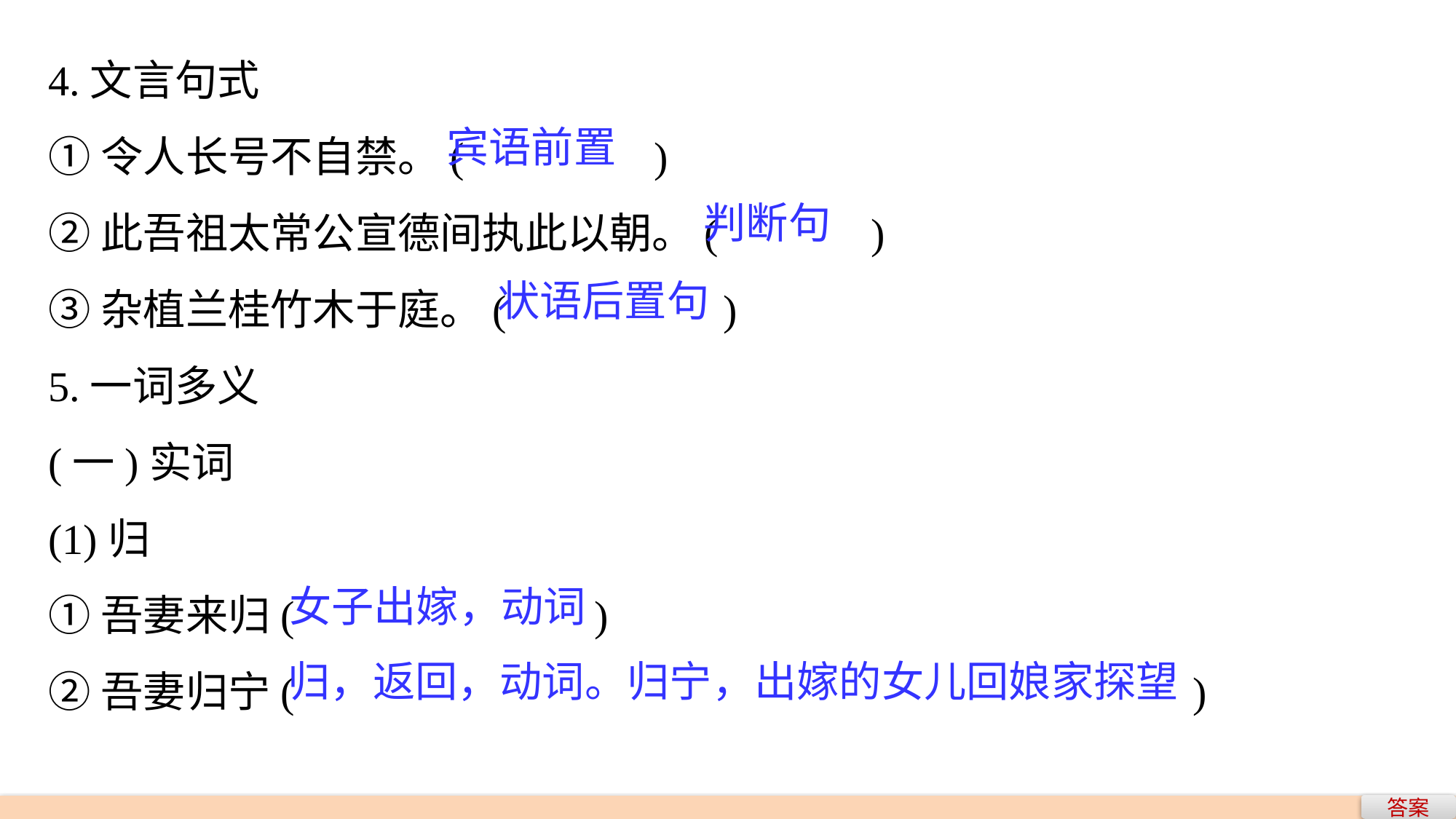

4.文言句式
①令人长号不自禁。(　　　　)
②此吾祖太常公宣德间执此以朝。(　　     )
③杂植兰桂竹木于庭。(　　　　	 )
5.一词多义
(一)实词
(1)归
①吾妻来归(　　　		)
②吾妻归宁(　　　							　)
宾语前置
判断句
状语后置句
女子出嫁，动词
归，返回，动词。归宁，出嫁的女儿回娘家探望
答案